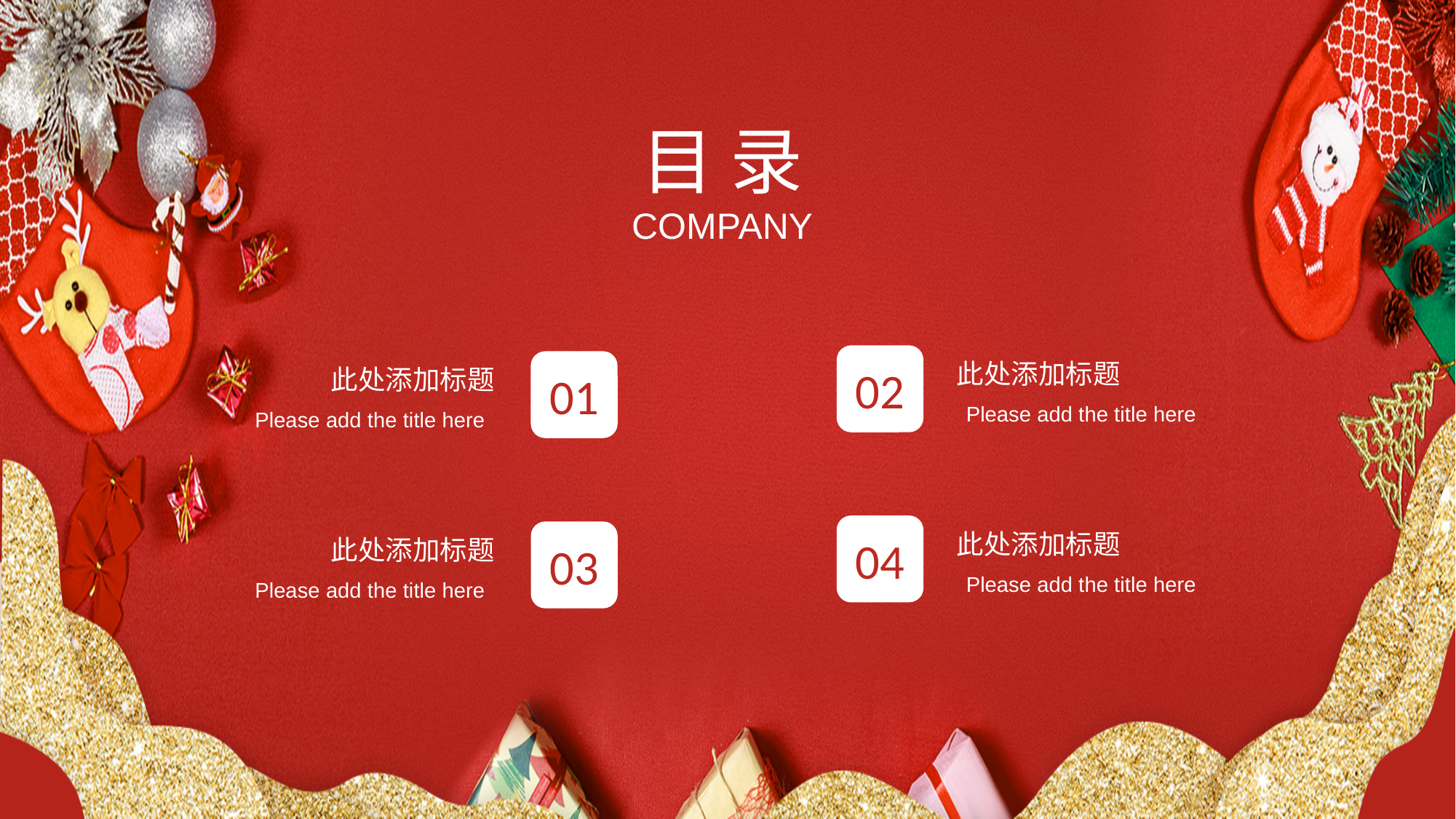

目 录
COMPANY

此处添加标题
02
此处添加标题
01
Please add the title here
Please add the title here

此处添加标题
04
此处添加标题
03
Please add the title here
Please add the title here